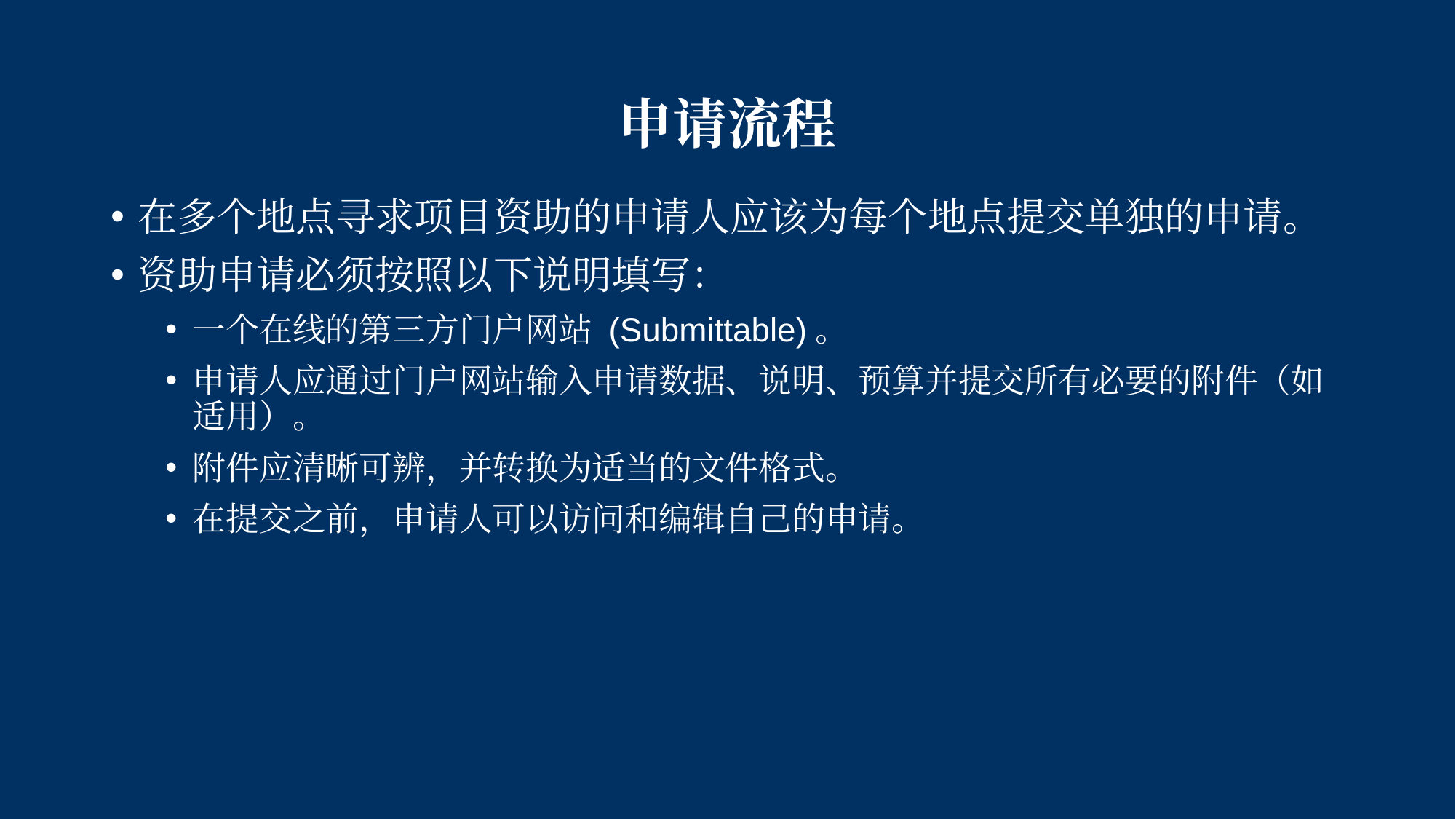

# 申请流程
在多个地点寻求项目资助的申请人应该为每个地点提交单独的申请。
资助申请必须按照以下说明填写：
一个在线的第三方门户网站 (Submittable)。
申请人应通过门户网站输入申请数据、说明、预算并提交所有必要的附件（如适用）。
附件应清晰可辨，并转换为适当的文件格式。
在提交之前，申请人可以访问和编辑自己的申请。